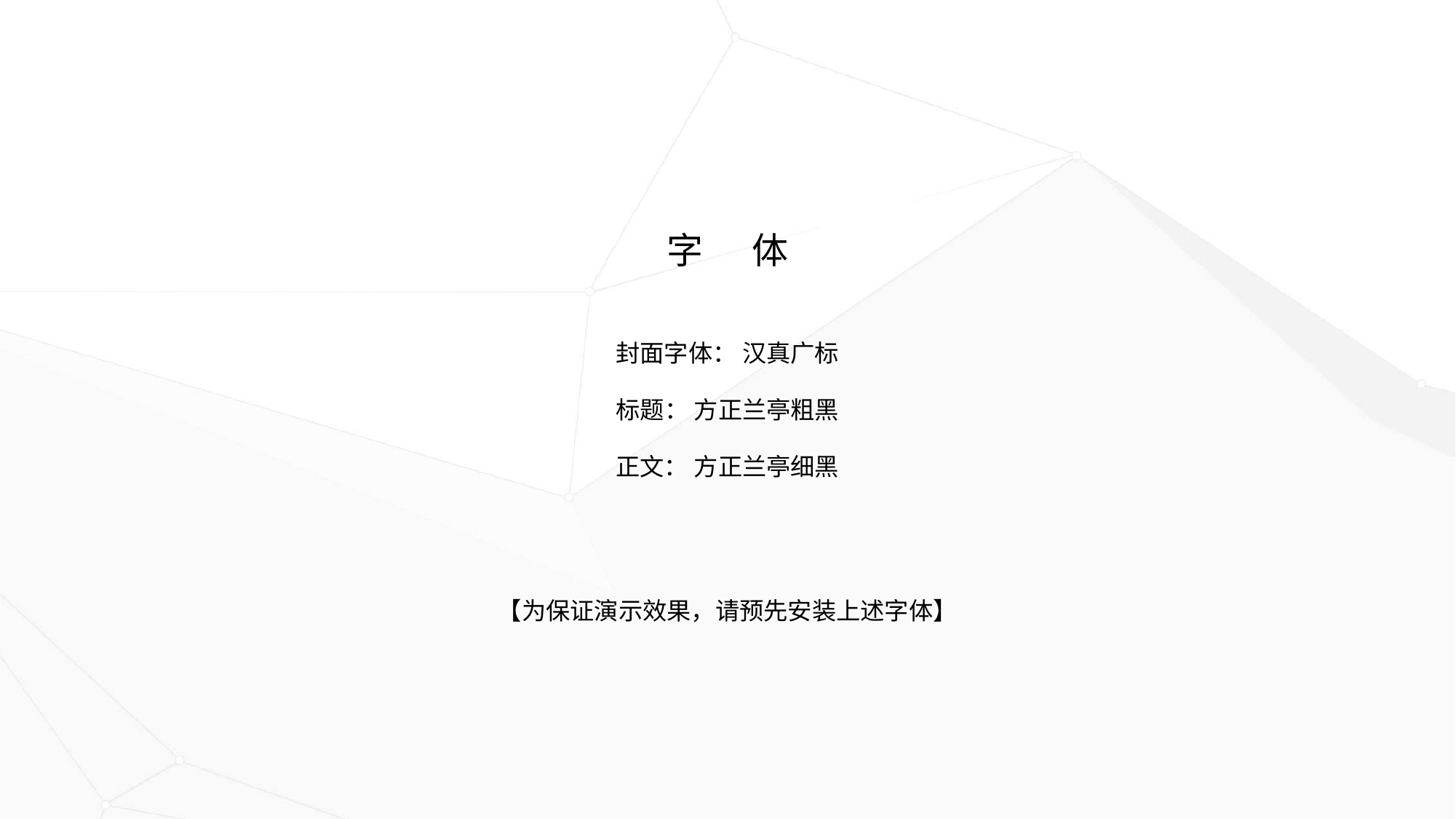

字      体
封面字体： 汉真广标
标题： 方正兰亭粗黑
正文： 方正兰亭细黑
【为保证演示效果，请预先安装上述字体】